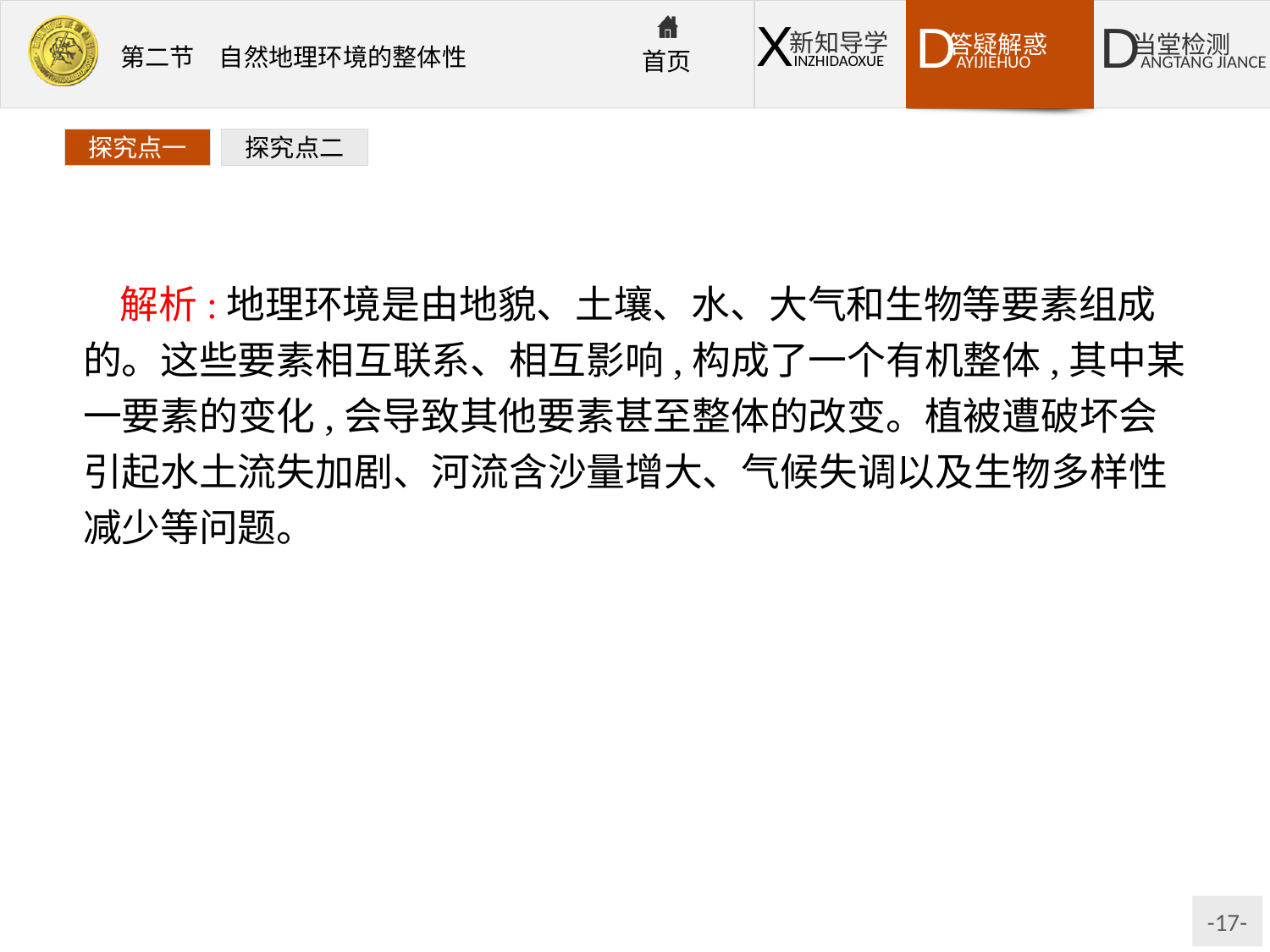

探究点一
探究点二
解析:地理环境是由地貌、土壤、水、大气和生物等要素组成的。这些要素相互联系、相互影响,构成了一个有机整体,其中某一要素的变化,会导致其他要素甚至整体的改变。植被遭破坏会引起水土流失加剧、河流含沙量增大、气候失调以及生物多样性减少等问题。
答案:(1)地形　生物　大气　水文　土壤

(2)含沙量增大,径流量季节变化和年际变化增大　栖息地遭到破坏,物种减少　水位降低　肥力下降
(3)相互制约、相互影响
(4)恢复①处的植被。